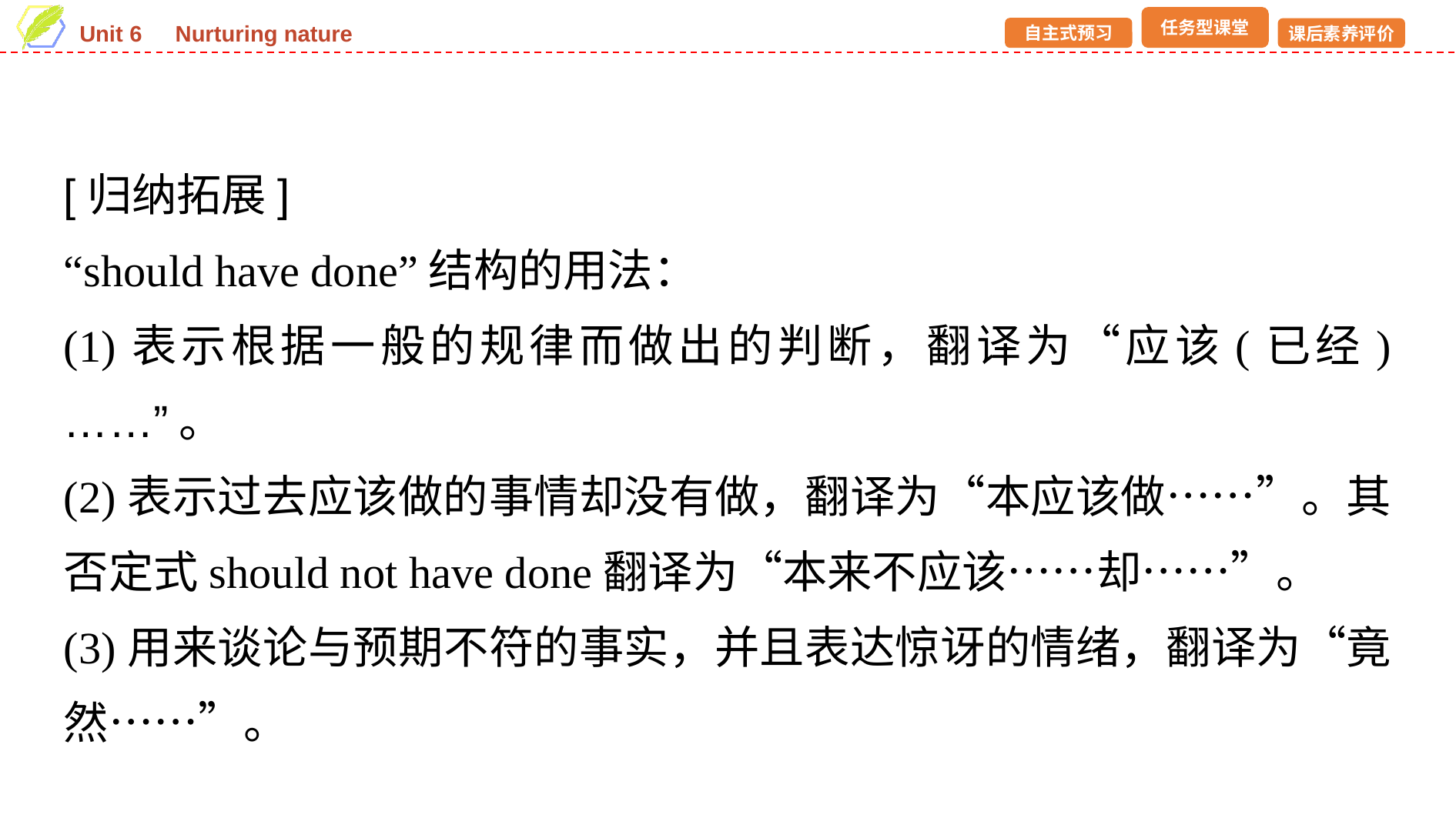

[归纳拓展]
“should have done”结构的用法：
(1)表示根据一般的规律而做出的判断，翻译为“应该(已经)……”。
(2)表示过去应该做的事情却没有做，翻译为“本应该做……”。其否定式should not have done翻译为“本来不应该……却……”。
(3)用来谈论与预期不符的事实，并且表达惊讶的情绪，翻译为“竟然……”。